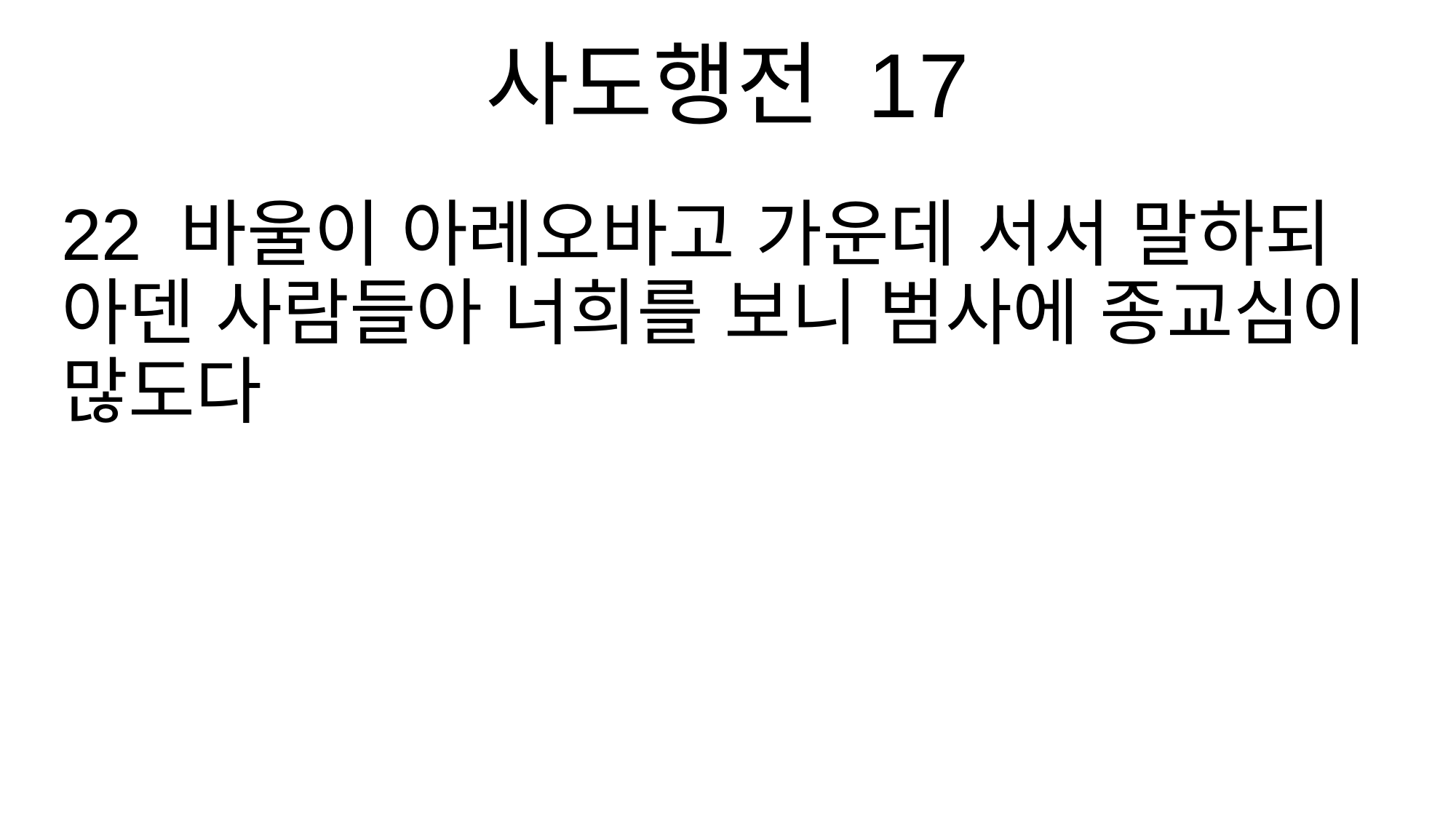

사도행전 17
22 바울이 아레오바고 가운데 서서 말하되 아덴 사람들아 너희를 보니 범사에 종교심이 많도다